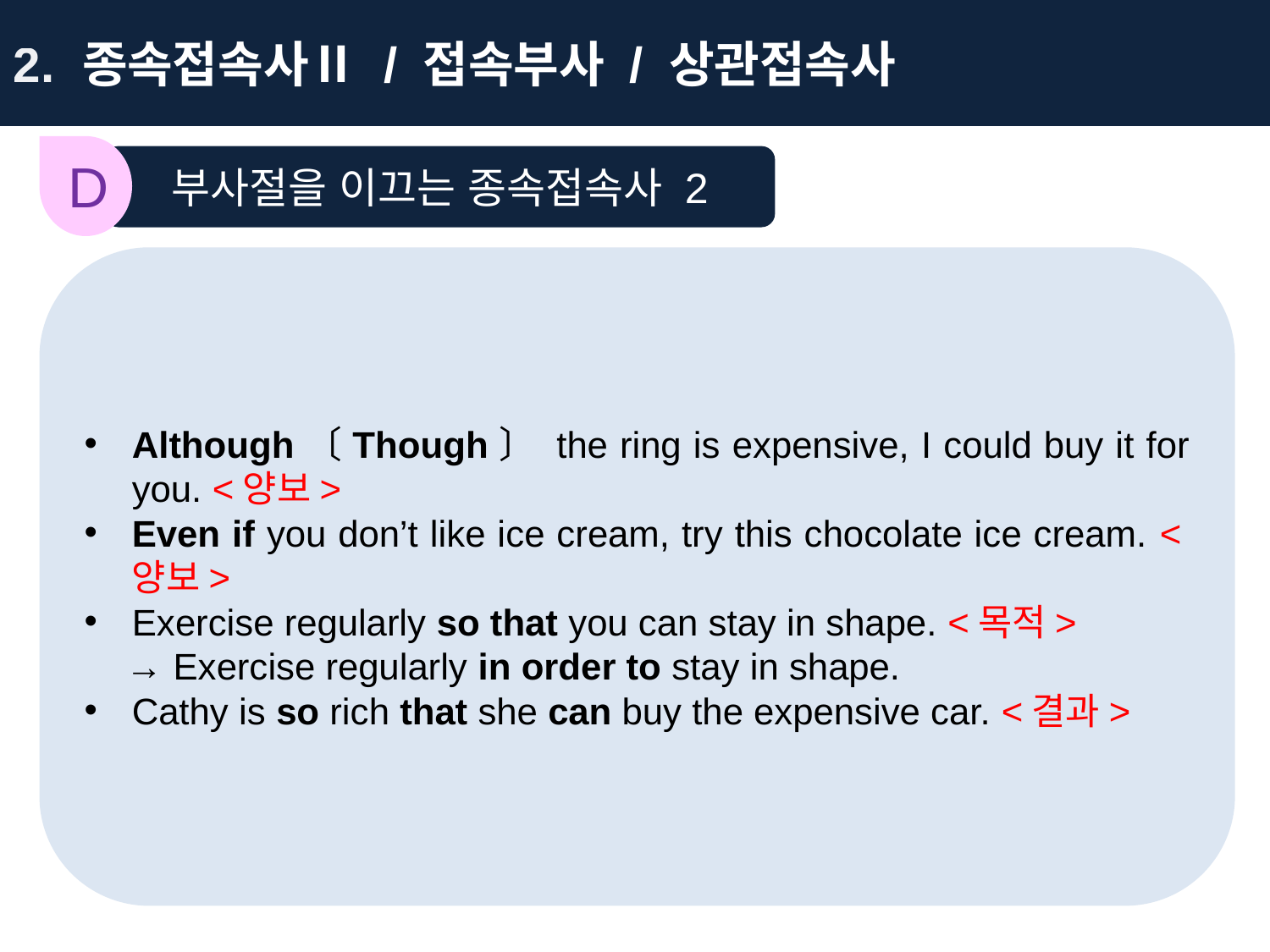

2. 종속접속사Ⅱ / 접속부사 / 상관접속사

D
부사절을 이끄는 종속접속사 2
Although〔Though〕 the ring is expensive, I could buy it for you. <양보>
Even if you don’t like ice cream, try this chocolate ice cream. <양보>
Exercise regularly so that you can stay in shape. <목적>
    → Exercise regularly in order to stay in shape.
Cathy is so rich that she can buy the expensive car. <결과>